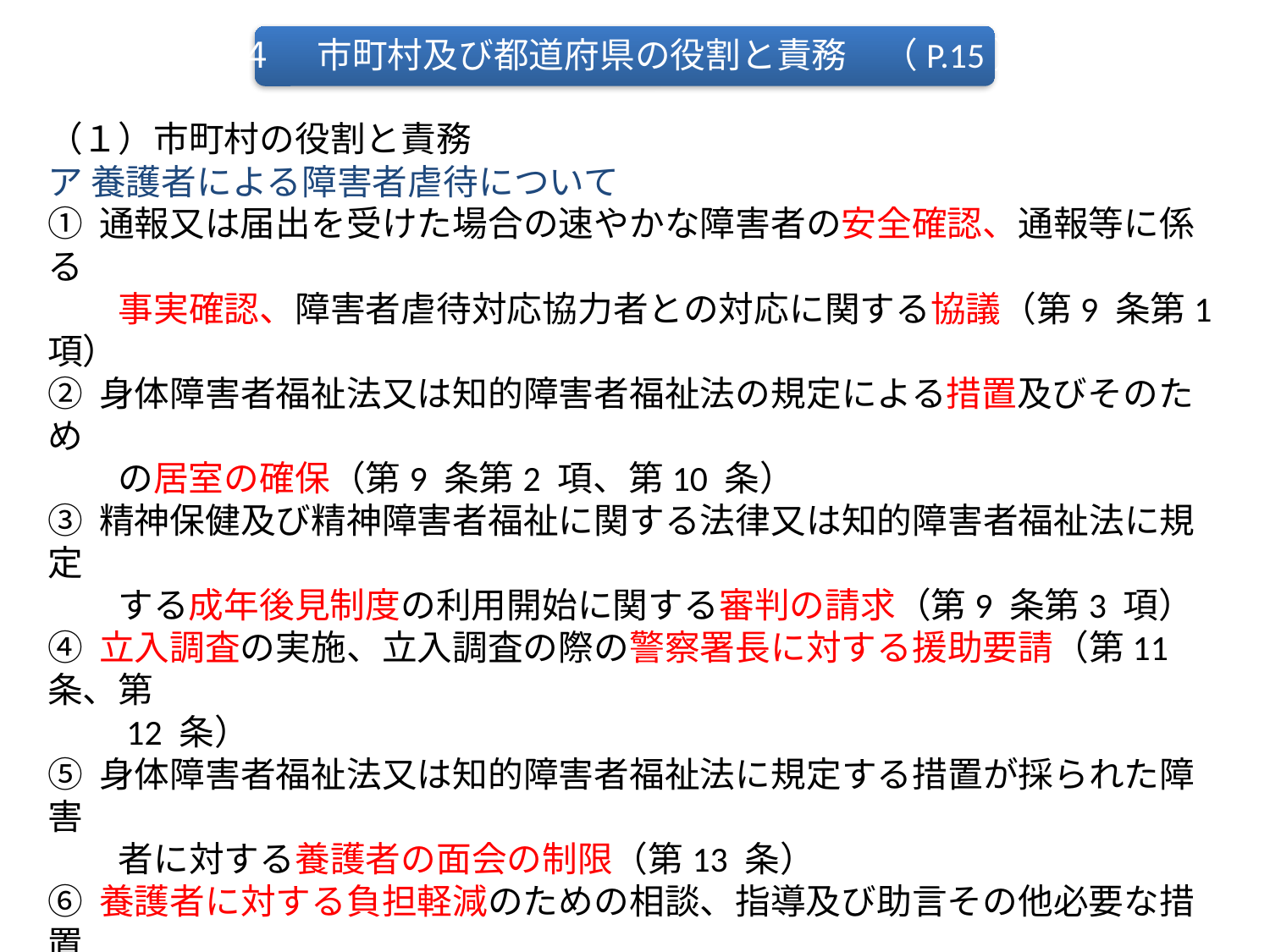

４ 　市町村及び都道府県の役割と責務　（P.15）

（１）市町村の役割と責務
ア 養護者による障害者虐待について
① 通報又は届出を受けた場合の速やかな障害者の安全確認、通報等に係る
　　事実確認、障害者虐待対応協力者との対応に関する協議（第9 条第1 項）
② 身体障害者福祉法又は知的障害者福祉法の規定による措置及びそのため
　　の居室の確保（第9 条第2 項、第10 条）
③ 精神保健及び精神障害者福祉に関する法律又は知的障害者福祉法に規定
　　する成年後見制度の利用開始に関する審判の請求（第9 条第3 項）
④ 立入調査の実施、立入調査の際の警察署長に対する援助要請（第11 条、第
　　12 条）
⑤ 身体障害者福祉法又は知的障害者福祉法に規定する措置が採られた障害
　　者に対する養護者の面会の制限（第13 条）
⑥ 養護者に対する負担軽減のための相談、指導及び助言その他必要な措置
　　並びに障害者が短期間養護を受ける居室の確保（第14 条第１項・第2 項）
⑦ 関係機関、民間団体等との連携協力体制の整備（第35 条）